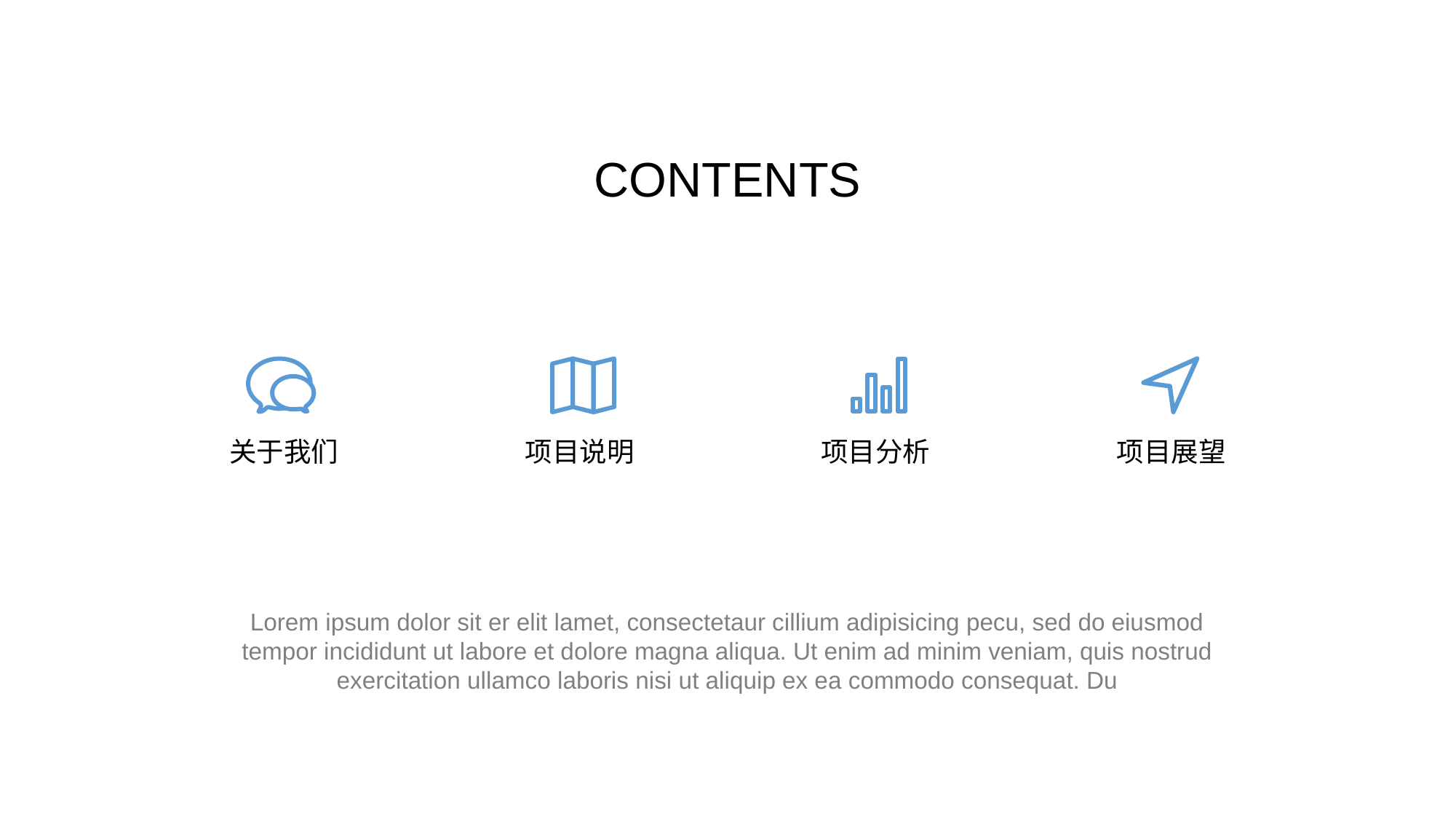

CONTENTS

关于我们

项目说明

项目分析

项目展望
Lorem ipsum dolor sit er elit lamet, consectetaur cillium adipisicing pecu, sed do eiusmod tempor incididunt ut labore et dolore magna aliqua. Ut enim ad minim veniam, quis nostrud exercitation ullamco laboris nisi ut aliquip ex ea commodo consequat. Du